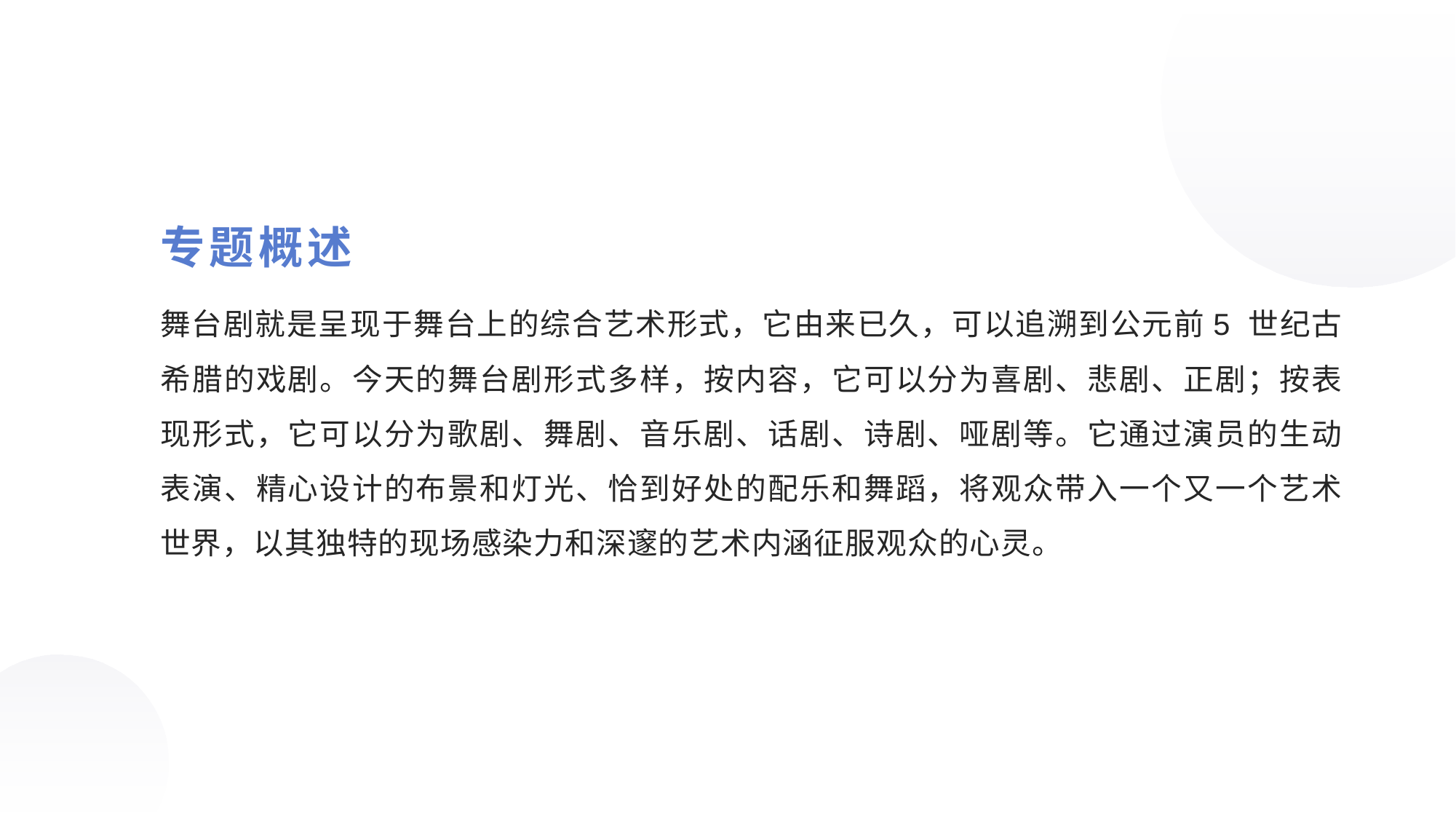

专题概述
舞台剧就是呈现于舞台上的综合艺术形式，它由来已久，可以追溯到公元前5 世纪古希腊的戏剧。今天的舞台剧形式多样，按内容，它可以分为喜剧、悲剧、正剧；按表现形式，它可以分为歌剧、舞剧、音乐剧、话剧、诗剧、哑剧等。它通过演员的生动表演、精心设计的布景和灯光、恰到好处的配乐和舞蹈，将观众带入一个又一个艺术世界，以其独特的现场感染力和深邃的艺术内涵征服观众的心灵。